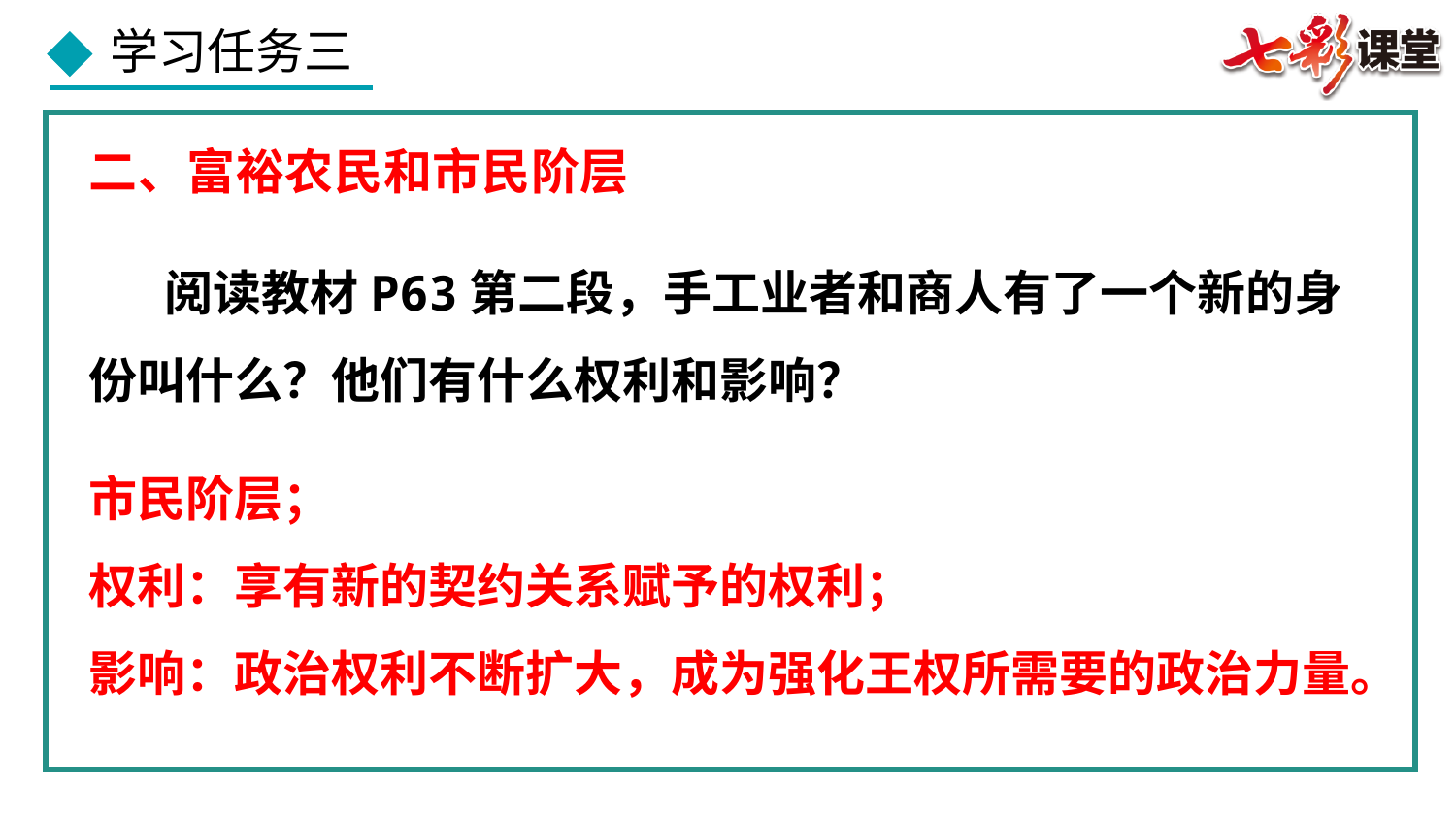

二、富裕农民和市民阶层
  阅读教材P63第二段，手工业者和商人有了一个新的身份叫什么？他们有什么权利和影响？
市民阶层；
权利：享有新的契约关系赋予的权利；
影响：政治权利不断扩大，成为强化王权所需要的政治力量。